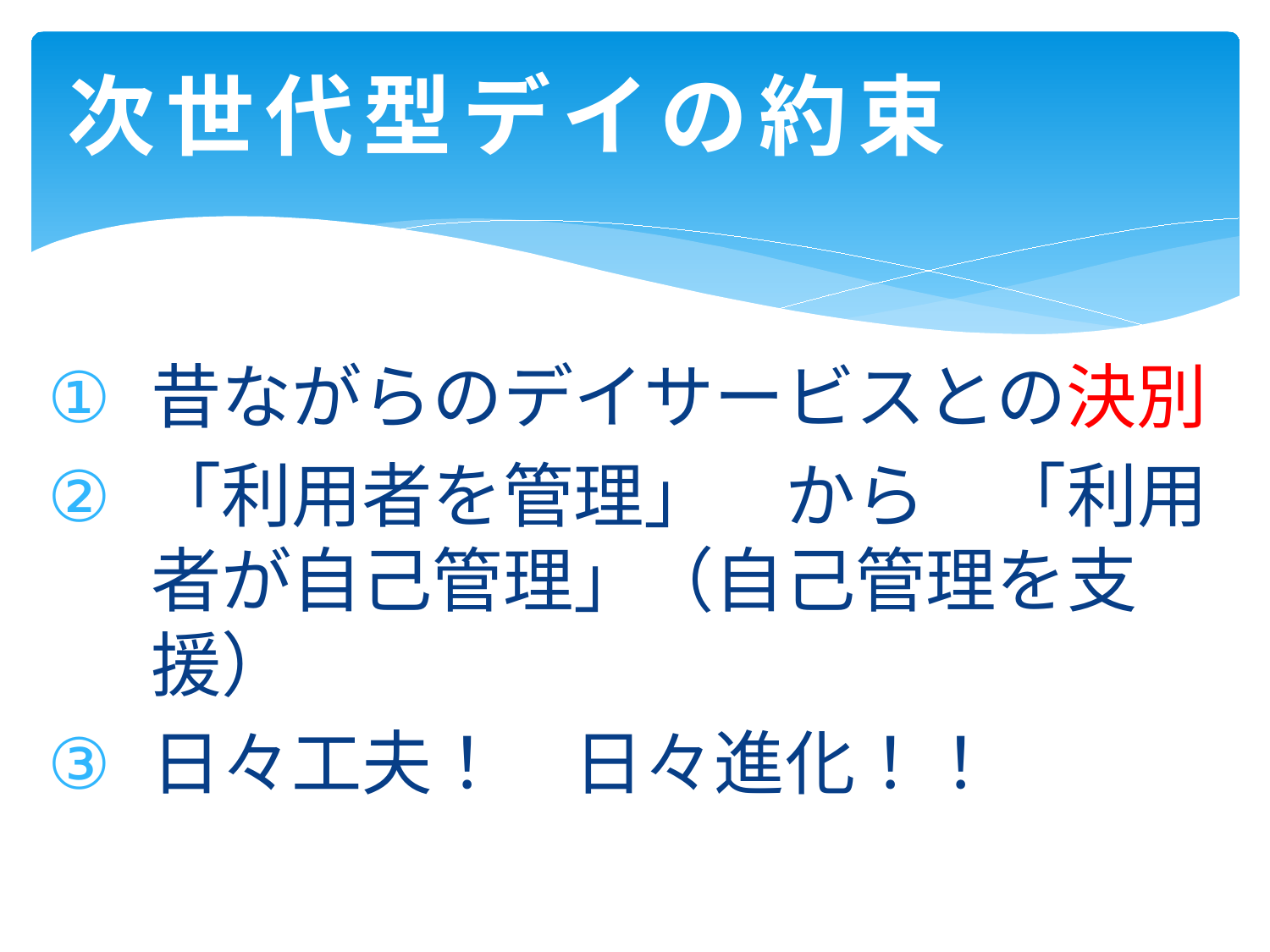

# 次世代型デイの約束
昔ながらのデイサービスとの決別
「利用者を管理」　から　「利用者が自己管理」（自己管理を支援）
日々工夫！　日々進化！！